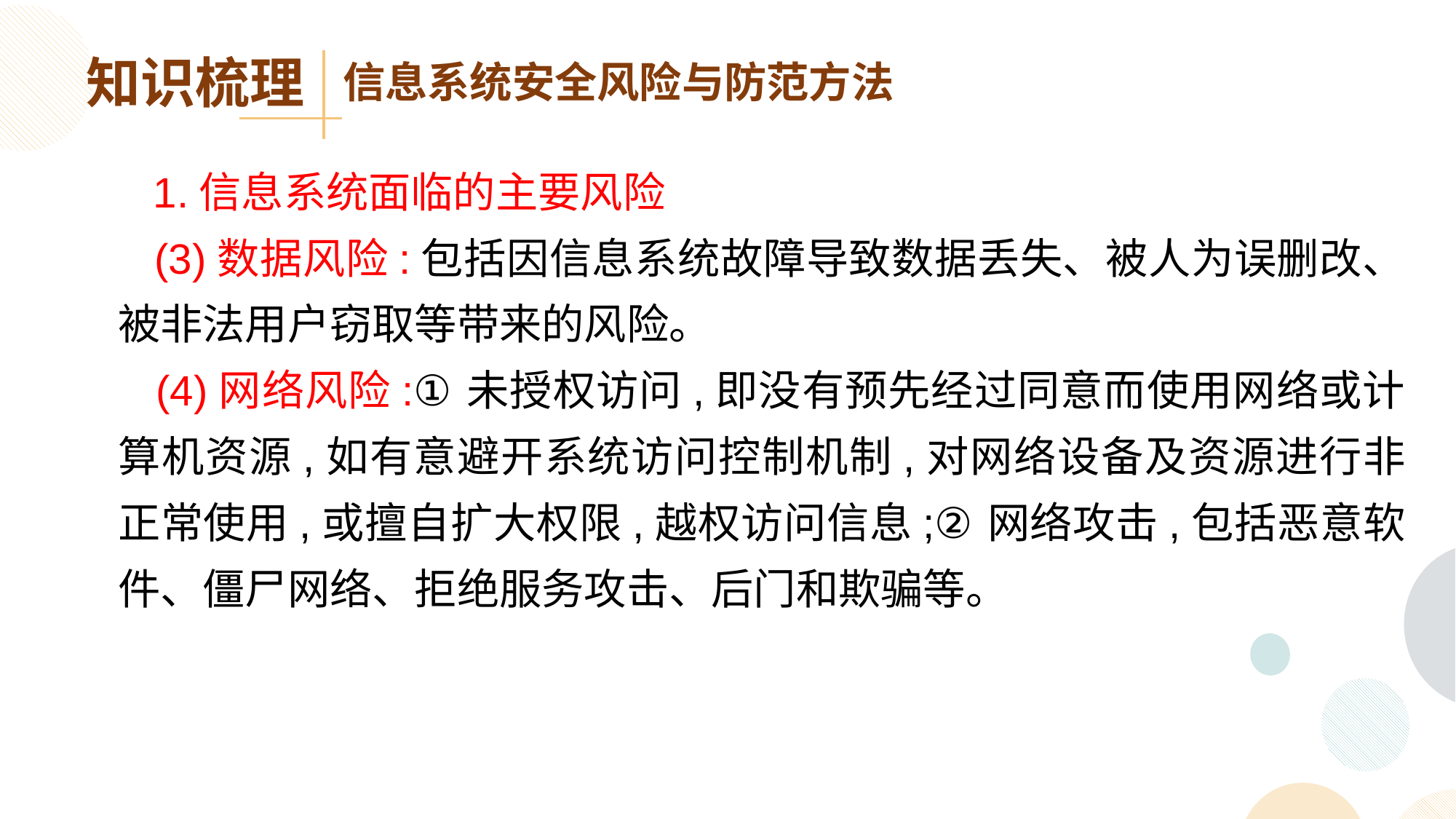

知识梳理
信息系统安全风险与防范方法
   1.信息系统面临的主要风险
   (3)数据风险:包括因信息系统故障导致数据丢失、被人为误删改、被非法用户窃取等带来的风险。
   (4)网络风险:①未授权访问,即没有预先经过同意而使用网络或计算机资源,如有意避开系统访问控制机制,对网络设备及资源进行非正常使用,或擅自扩大权限,越权访问信息;②网络攻击,包括恶意软件、僵尸网络、拒绝服务攻击、后门和欺骗等。